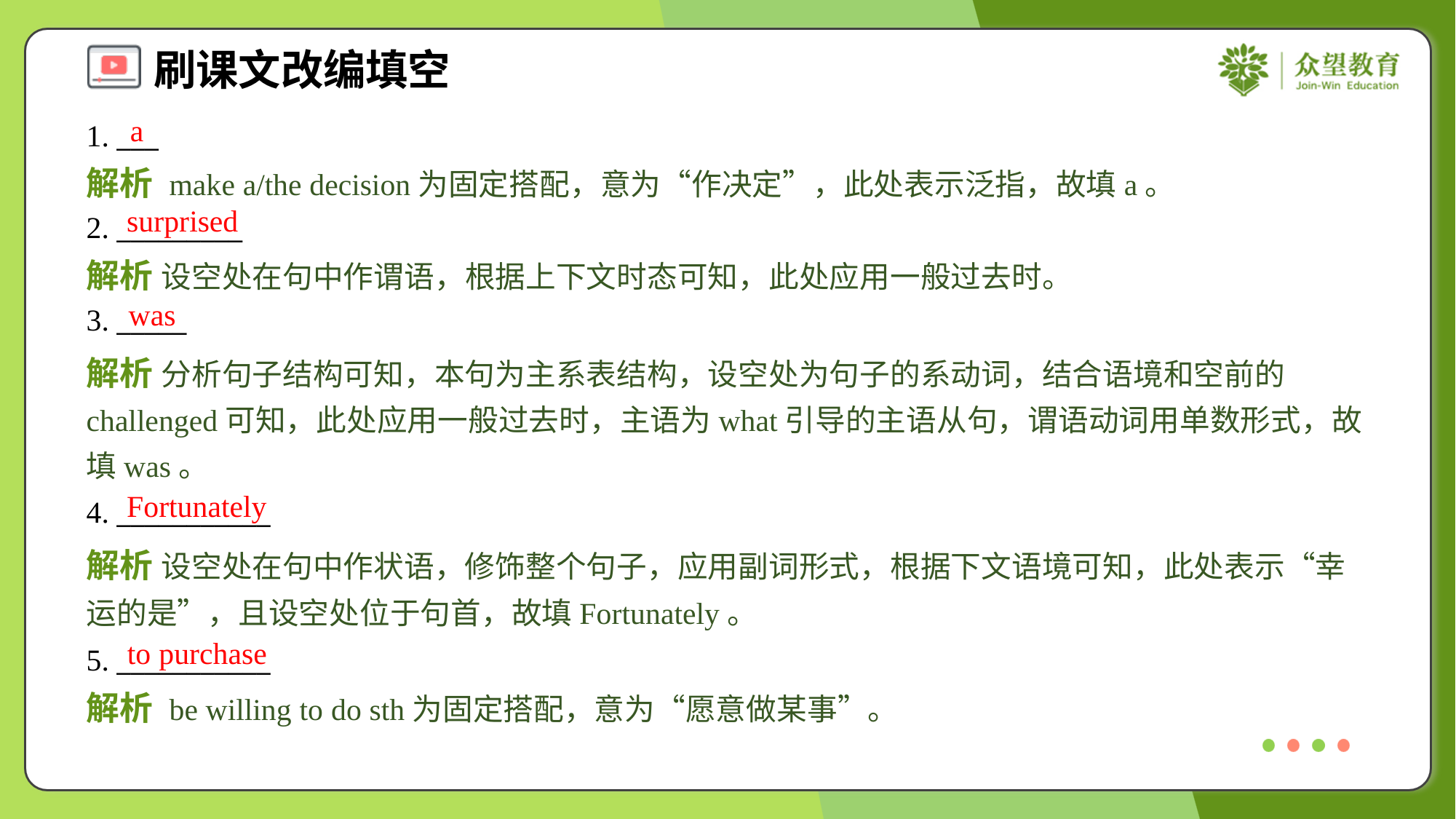

a
1. ___
解析 make a/the decision为固定搭配，意为“作决定”，此处表示泛指，故填a。
surprised
2. _________
解析 设空处在句中作谓语，根据上下文时态可知，此处应用一般过去时。
was
3. _____
解析 分析句子结构可知，本句为主系表结构，设空处为句子的系动词，结合语境和空前的challenged可知，此处应用一般过去时，主语为what引导的主语从句，谓语动词用单数形式，故填was。
Fortunately
4. ___________
解析 设空处在句中作状语，修饰整个句子，应用副词形式，根据下文语境可知，此处表示“幸运的是”，且设空处位于句首，故填Fortunately。
to purchase
5. ___________
解析 be willing to do sth为固定搭配，意为“愿意做某事”。